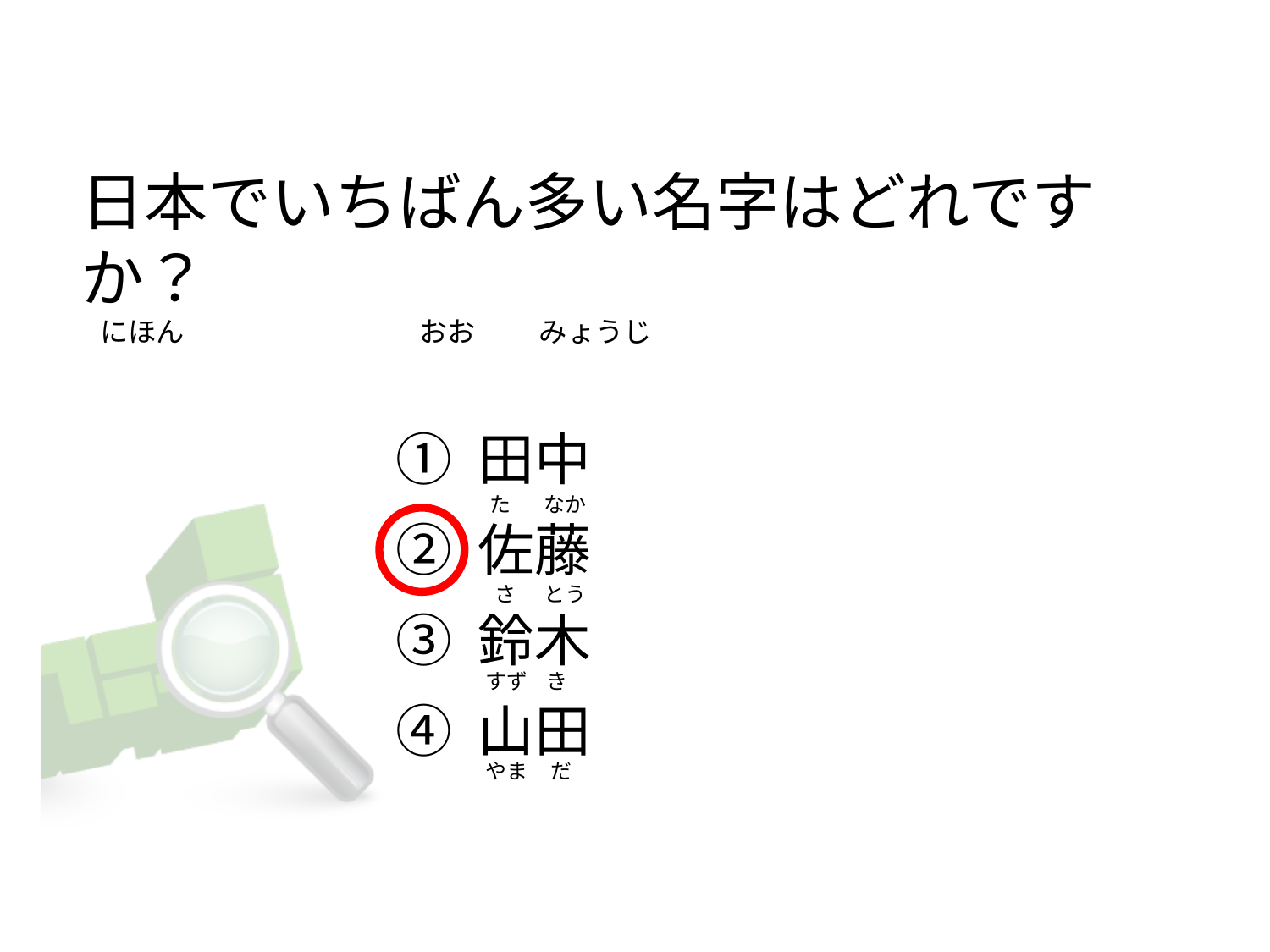

# 日本でいちばん多い名字はどれですか？　    にほん                                     おお          みょうじ
① 田中
② 佐藤
③ 鈴木
④ 山田
   た       なか

    さ      とう
  すず    き
  やま     だ